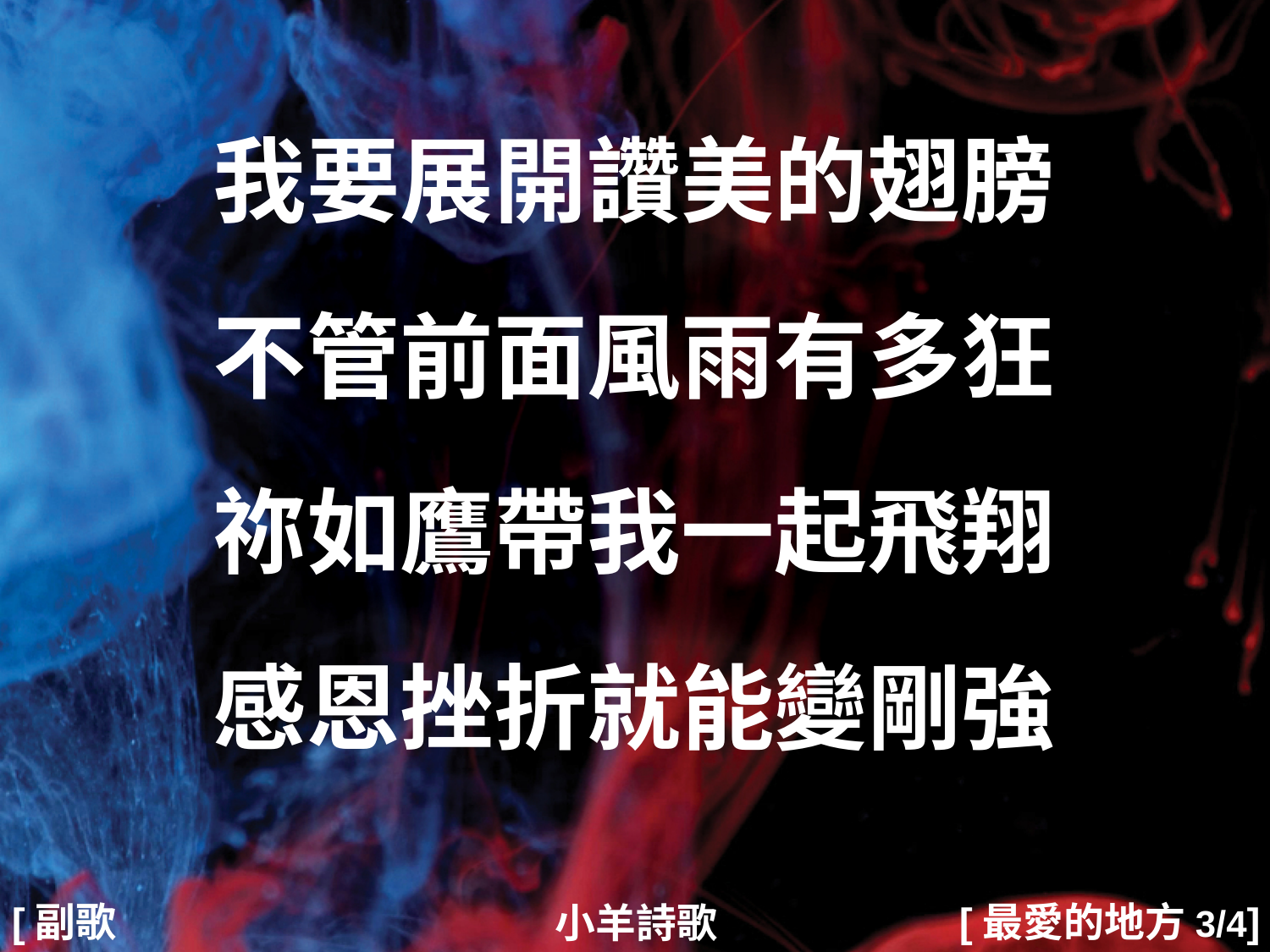

我要展開讚美的翅膀

不管前面風雨有多狂

祢如鷹帶我一起飛翔

感恩挫折就能變剛強

#

[副歌1]
[最愛的地方3/4]
小羊詩歌